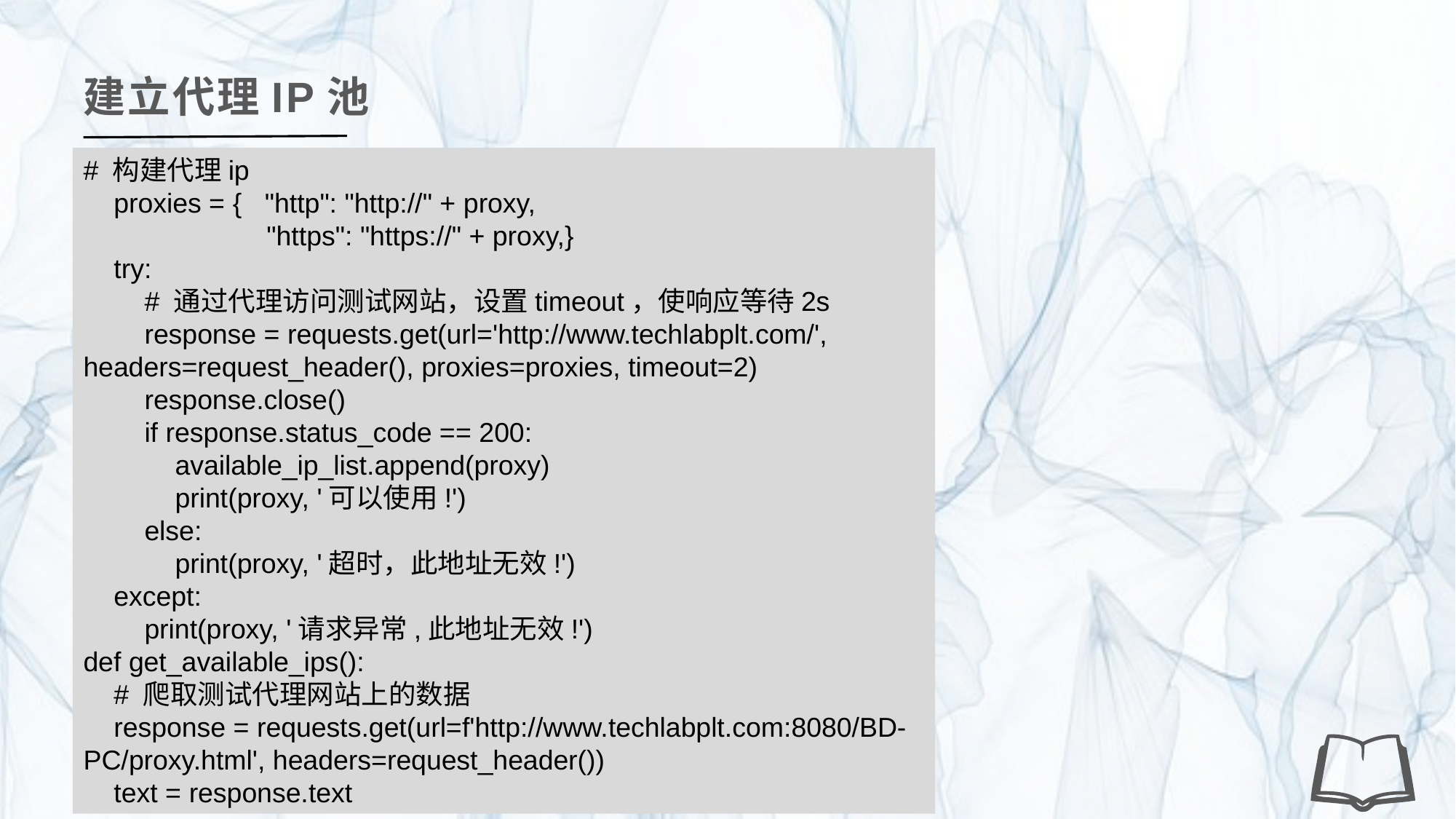

建立代理IP池
# 构建代理ip
    proxies = {   "http": "http://" + proxy,
                        "https": "https://" + proxy,}
    try:
        # 通过代理访问测试网站，设置timeout，使响应等待2s
        response = requests.get(url='http://www.techlabplt.com/', headers=request_header(), proxies=proxies, timeout=2)
        response.close()
        if response.status_code == 200:
            available_ip_list.append(proxy)
            print(proxy, '可以使用!')
        else:
            print(proxy, '超时，此地址无效!')
    except:
        print(proxy, '请求异常,此地址无效!')
def get_available_ips():
    # 爬取测试代理网站上的数据
    response = requests.get(url=f'http://www.techlabplt.com:8080/BD-PC/proxy.html', headers=request_header())
    text = response.text

16